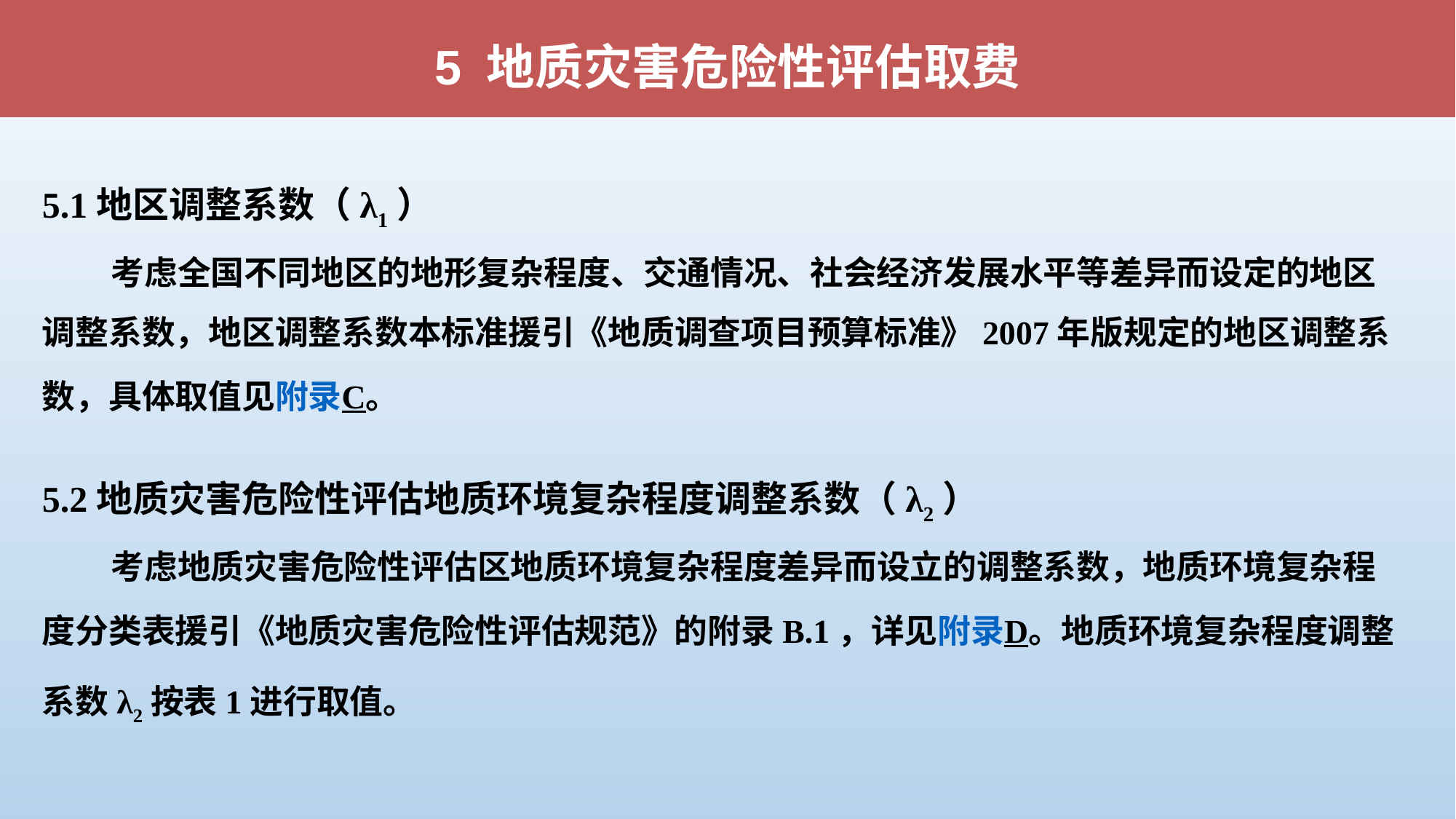

5 地质灾害危险性评估取费
5.1地区调整系数（λ1）
        考虑全国不同地区的地形复杂程度、交通情况、社会经济发展水平等差异而设定的地区调整系数，地区调整系数本标准援引《地质调查项目预算标准》2007年版规定的地区调整系数，具体取值见附录C。
5.2地质灾害危险性评估地质环境复杂程度调整系数（λ2）
        考虑地质灾害危险性评估区地质环境复杂程度差异而设立的调整系数，地质环境复杂程度分类表援引《地质灾害危险性评估规范》的附录B.1，详见附录D。地质环境复杂程度调整系数λ2按表1进行取值。